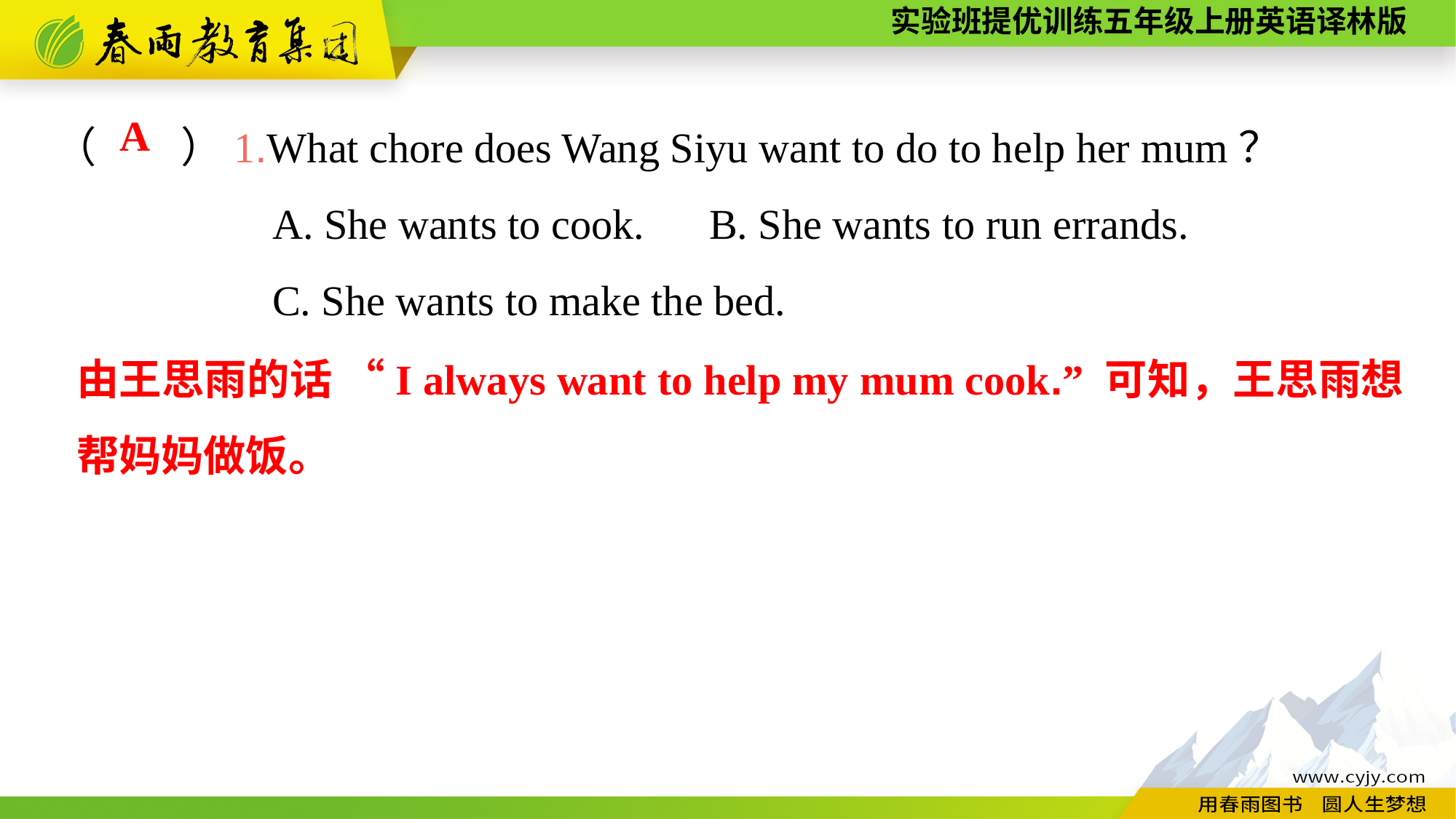

（　　）1.What chore does Wang Siyu want to do to help her mum？
		A. She wants to cook.	B. She wants to run errands.
		C. She wants to make the bed.
A
由王思雨的话 “I always want to help my mum cook.” 可知，王思雨想帮妈妈做饭。